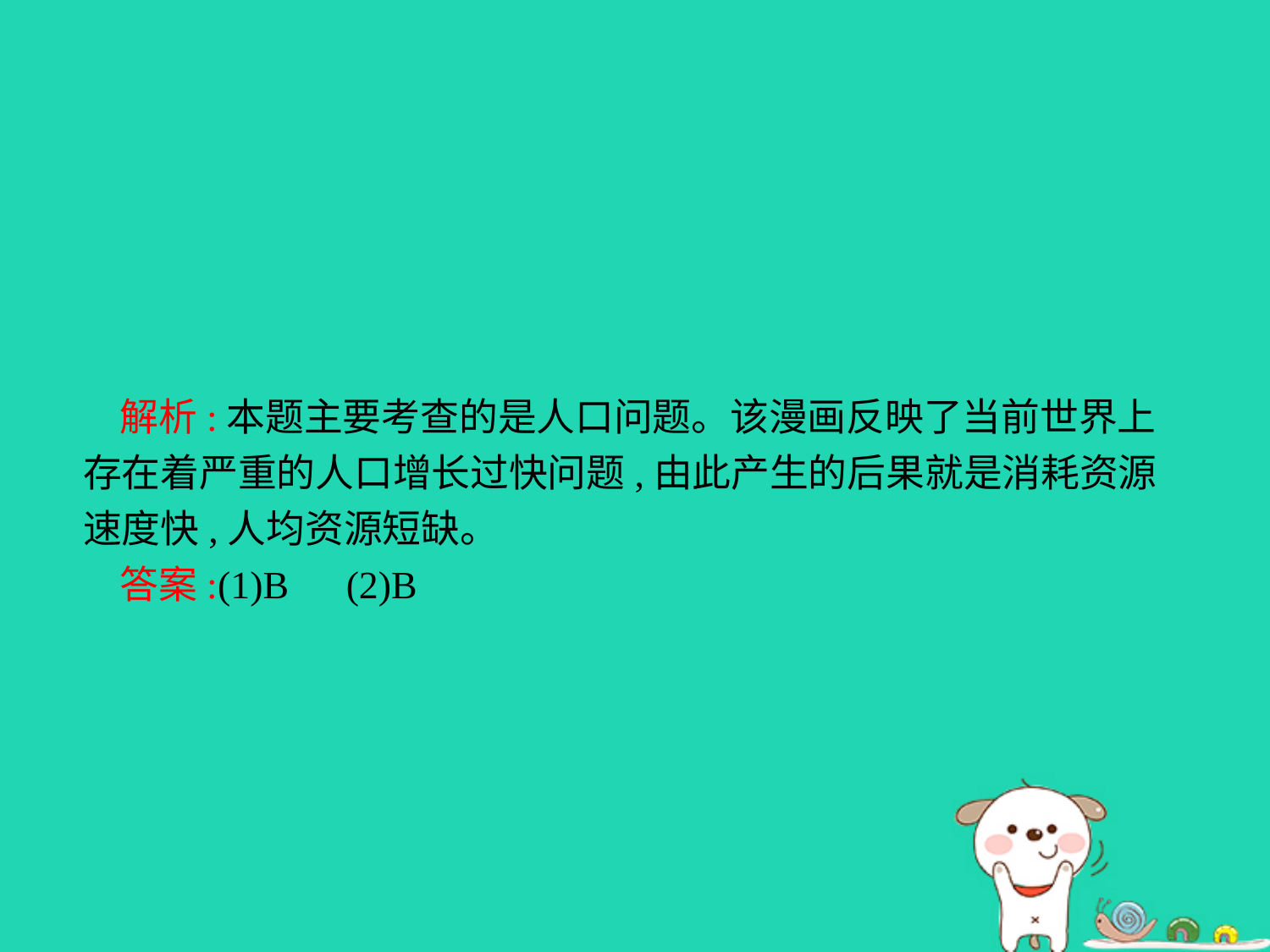

解析:本题主要考查的是人口问题。该漫画反映了当前世界上存在着严重的人口增长过快问题,由此产生的后果就是消耗资源速度快,人均资源短缺。
答案:(1)B　(2)B